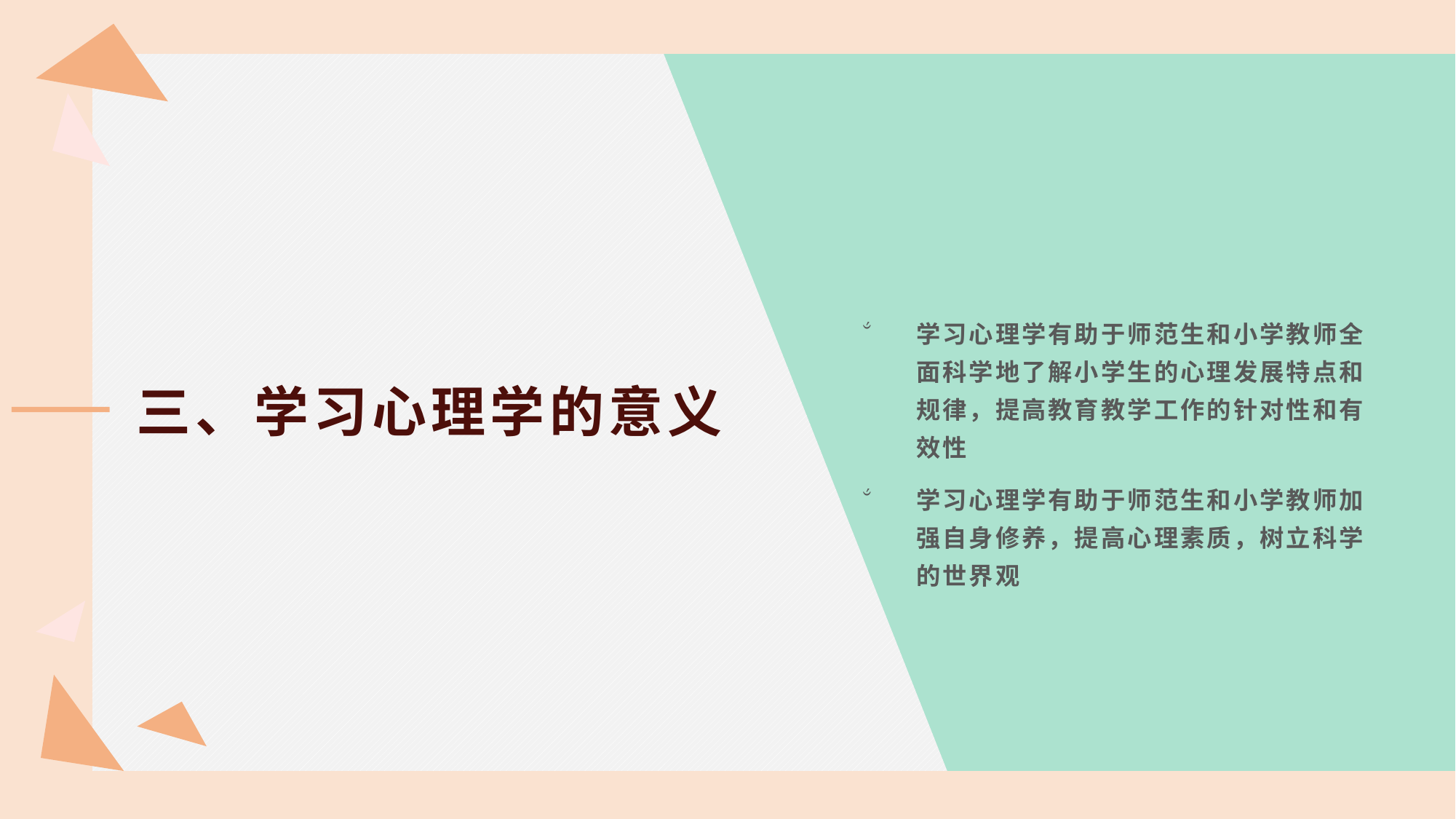

学习心理学有助于师范生和小学教师全面科学地了解小学生的心理发展特点和规律，提高教育教学工作的针对性和有效性
学习心理学有助于师范生和小学教师加强自身修养，提高心理素质，树立科学的世界观
三、学习心理学的意义